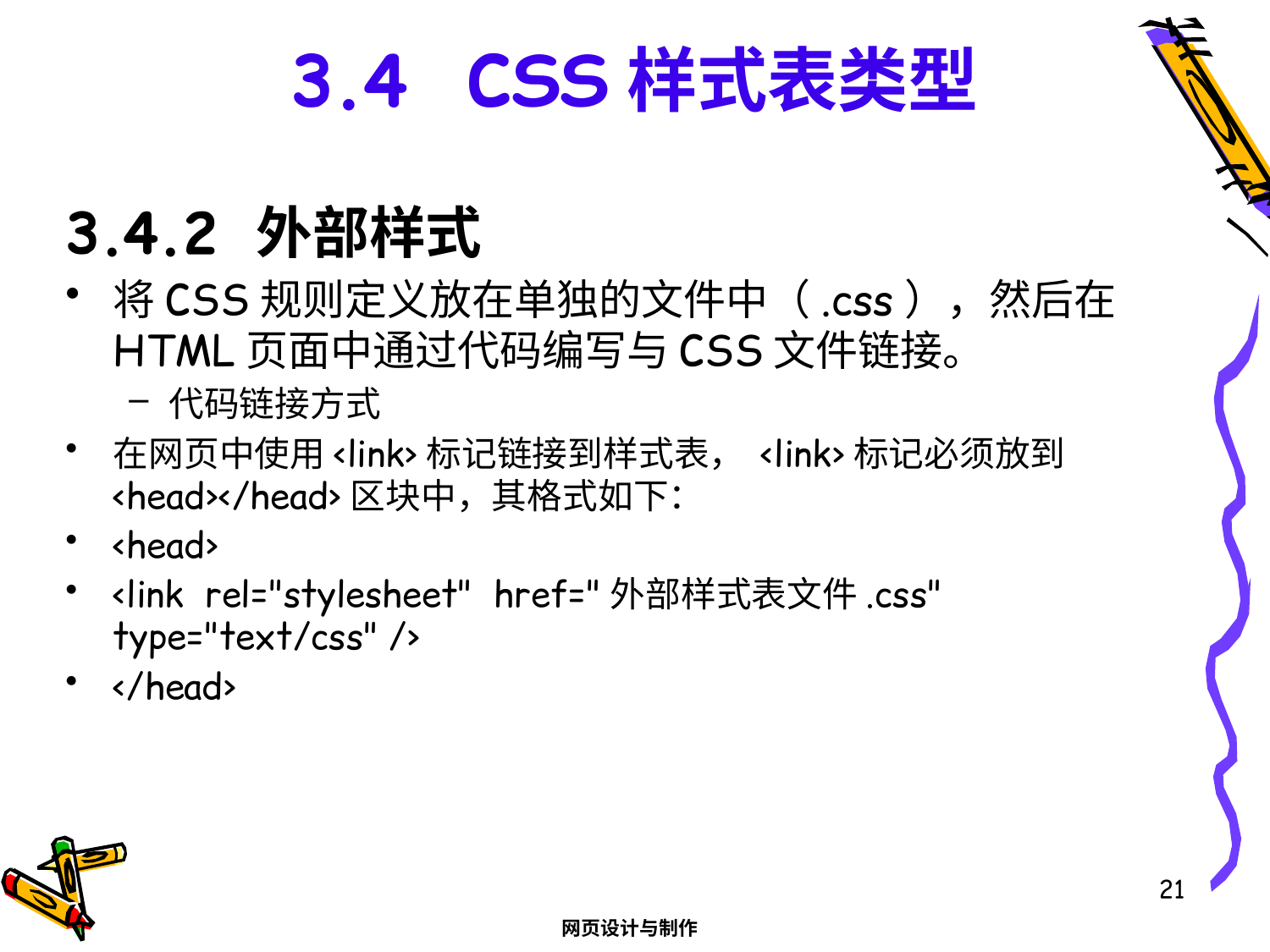

# 3.4  CSS样式表类型
3.4.2 外部样式
将CSS规则定义放在单独的文件中（.css），然后在HTML页面中通过代码编写与CSS文件链接。
代码链接方式
在网页中使用<link>标记链接到样式表， <link>标记必须放到<head></head>区块中，其格式如下：
<head>
<link  rel="stylesheet"  href="外部样式表文件.css"  type="text/css" />
</head>
21
网页设计与制作